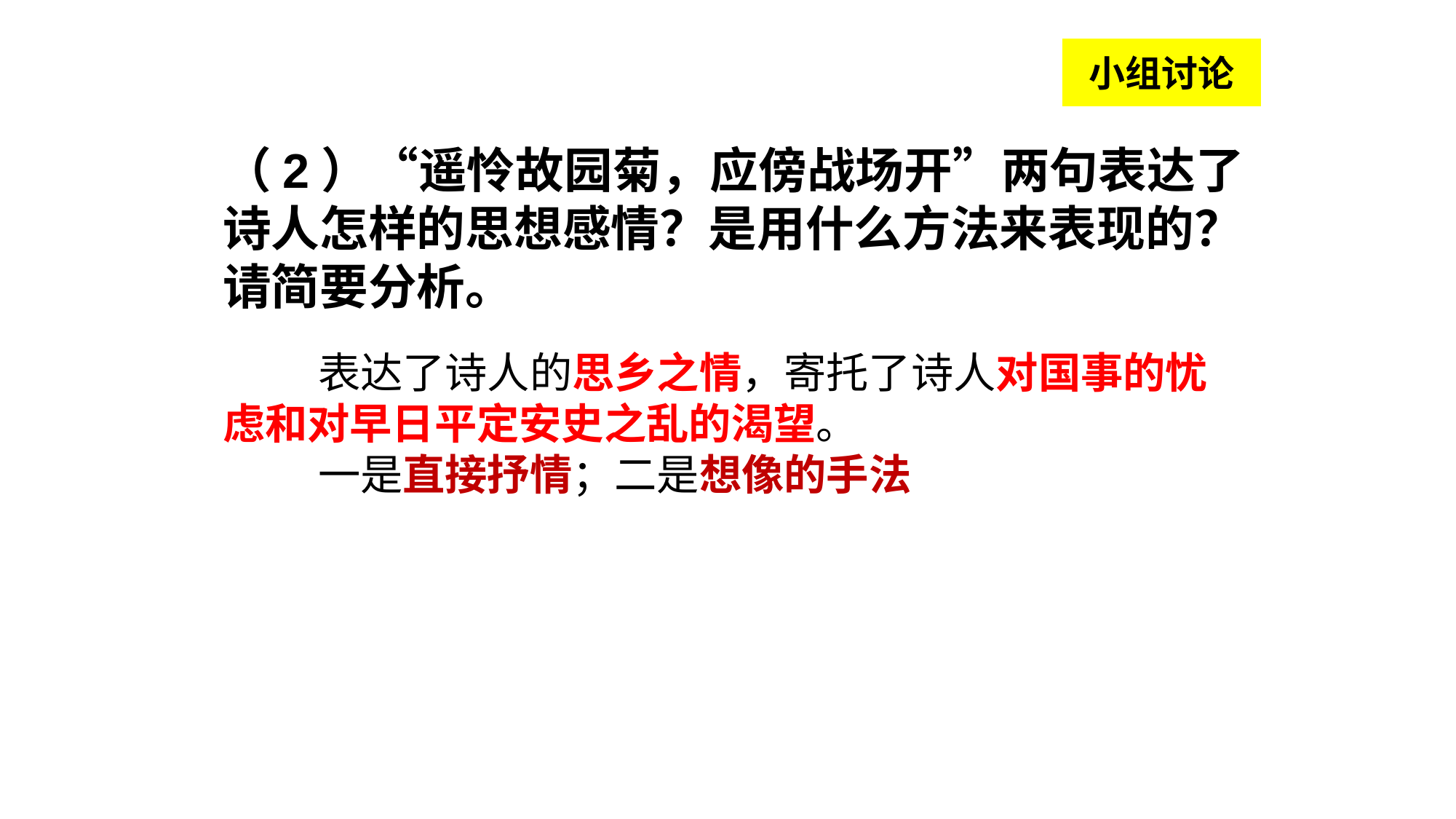

小组讨论
（2）“遥怜故园菊，应傍战场开”两句表达了诗人怎样的思想感情？是用什么方法来表现的？请简要分析。
         表达了诗人的思乡之情，寄托了诗人对国事的忧虑和对早日平定安史之乱的渴望。
         一是直接抒情；二是想像的手法